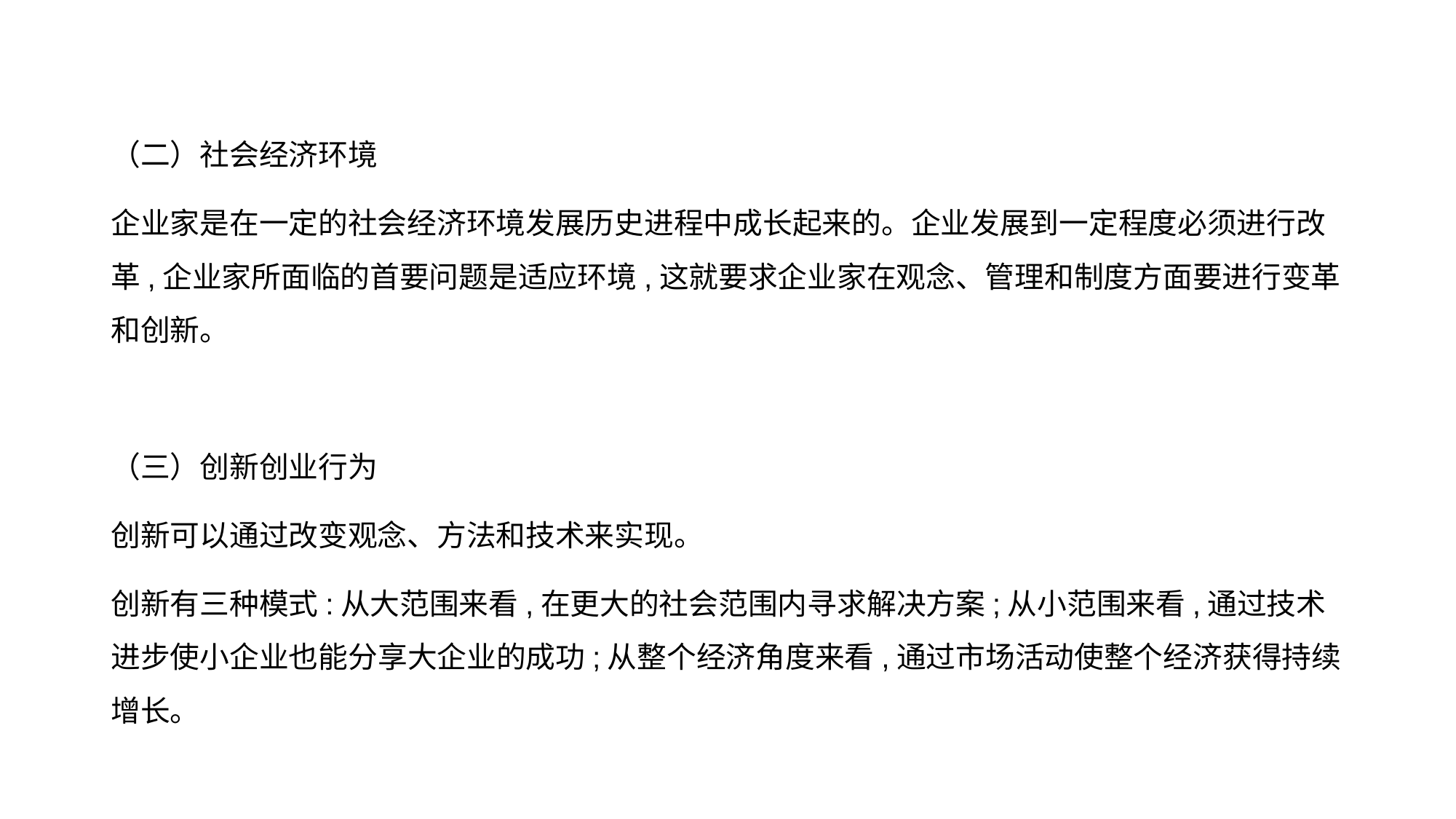

（二）社会经济环境
企业家是在一定的社会经济环境发展历史进程中成长起来的。企业发展到一定程度必须进行改革,企业家所面临的首要问题是适应环境,这就要求企业家在观念、管理和制度方面要进行变革和创新。

（三）创新创业行为
创新可以通过改变观念、方法和技术来实现。
创新有三种模式:从大范围来看,在更大的社会范围内寻求解决方案;从小范围来看,通过技术进步使小企业也能分享大企业的成功;从整个经济角度来看,通过市场活动使整个经济获得持续增长。